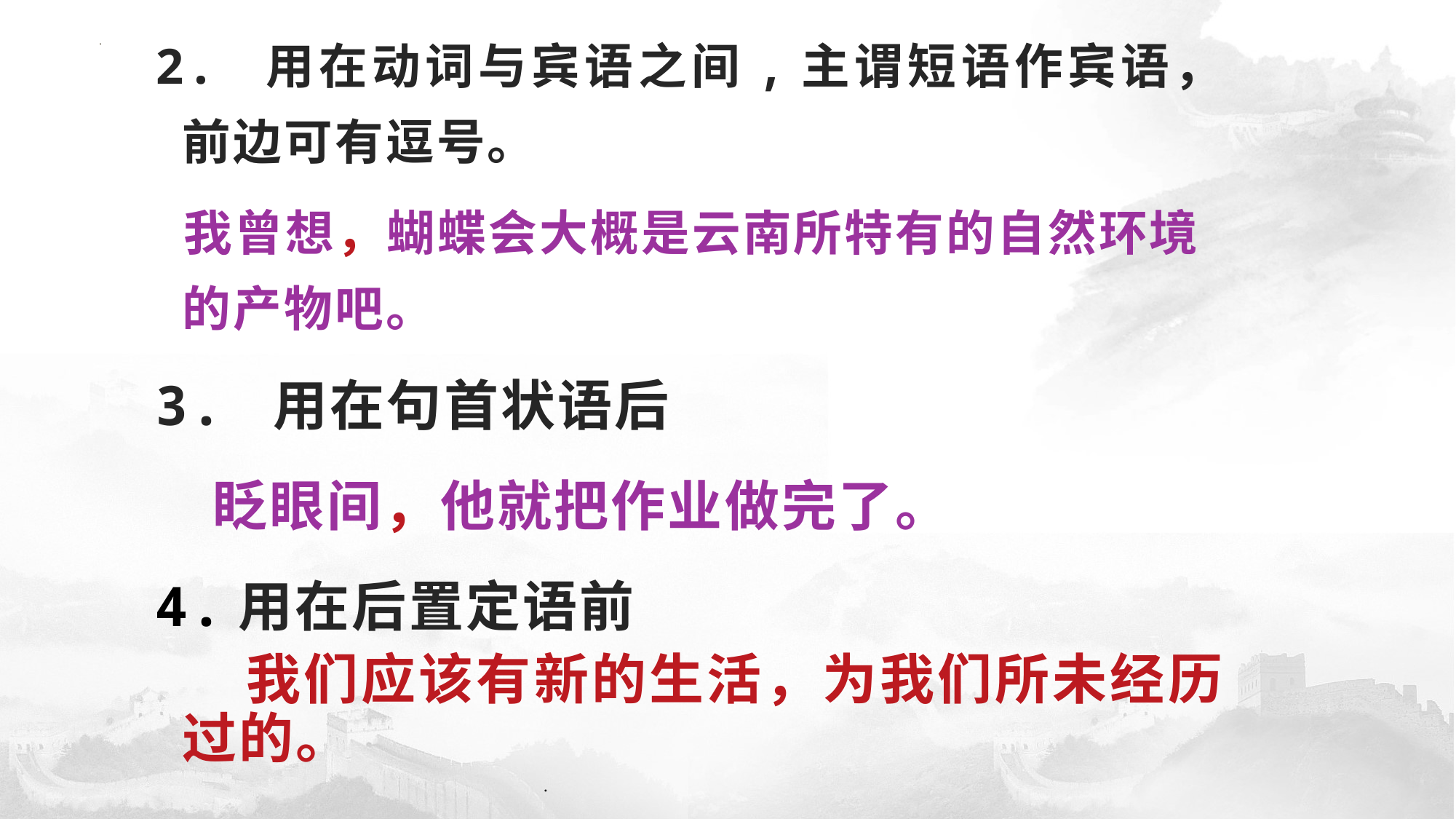

2. 用在动词与宾语之间,主谓短语作宾语，前边可有逗号。
    我曾想，蝴蝶会大概是云南所特有的自然环境的产物吧。
3. 用在句首状语后
    眨眼间，他就把作业做完了。
4.用在后置定语前
     我们应该有新的生活，为我们所未经历过的。

.